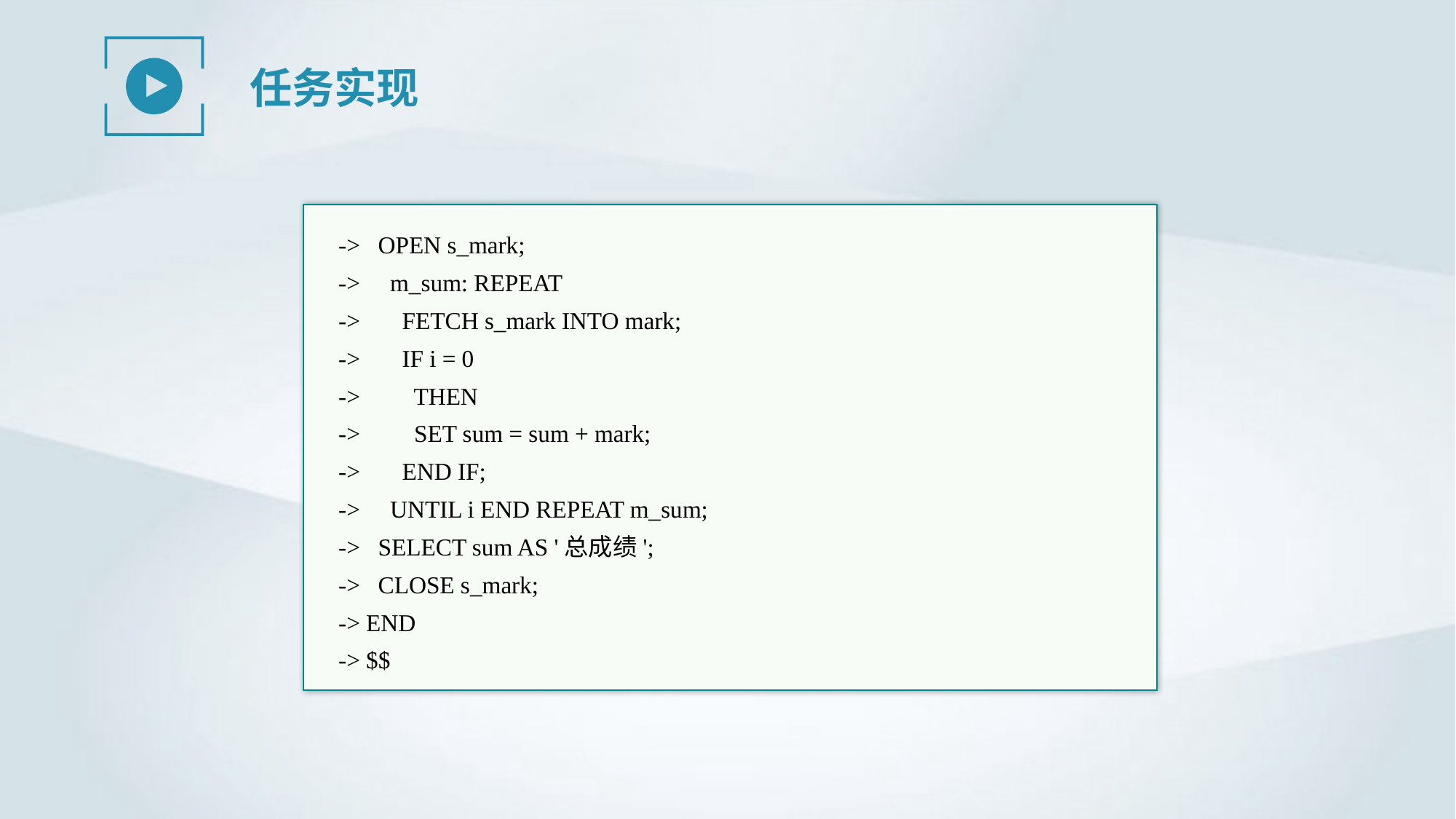

任务实现
    ->   OPEN s_mark;
    ->     m_sum: REPEAT
    ->       FETCH s_mark INTO mark;
    ->       IF i = 0
    ->         THEN
    ->         SET sum = sum + mark;
    ->       END IF;
    ->     UNTIL i END REPEAT m_sum;
    ->   SELECT sum AS '总成绩';
    ->   CLOSE s_mark;
    -> END
    -> $$